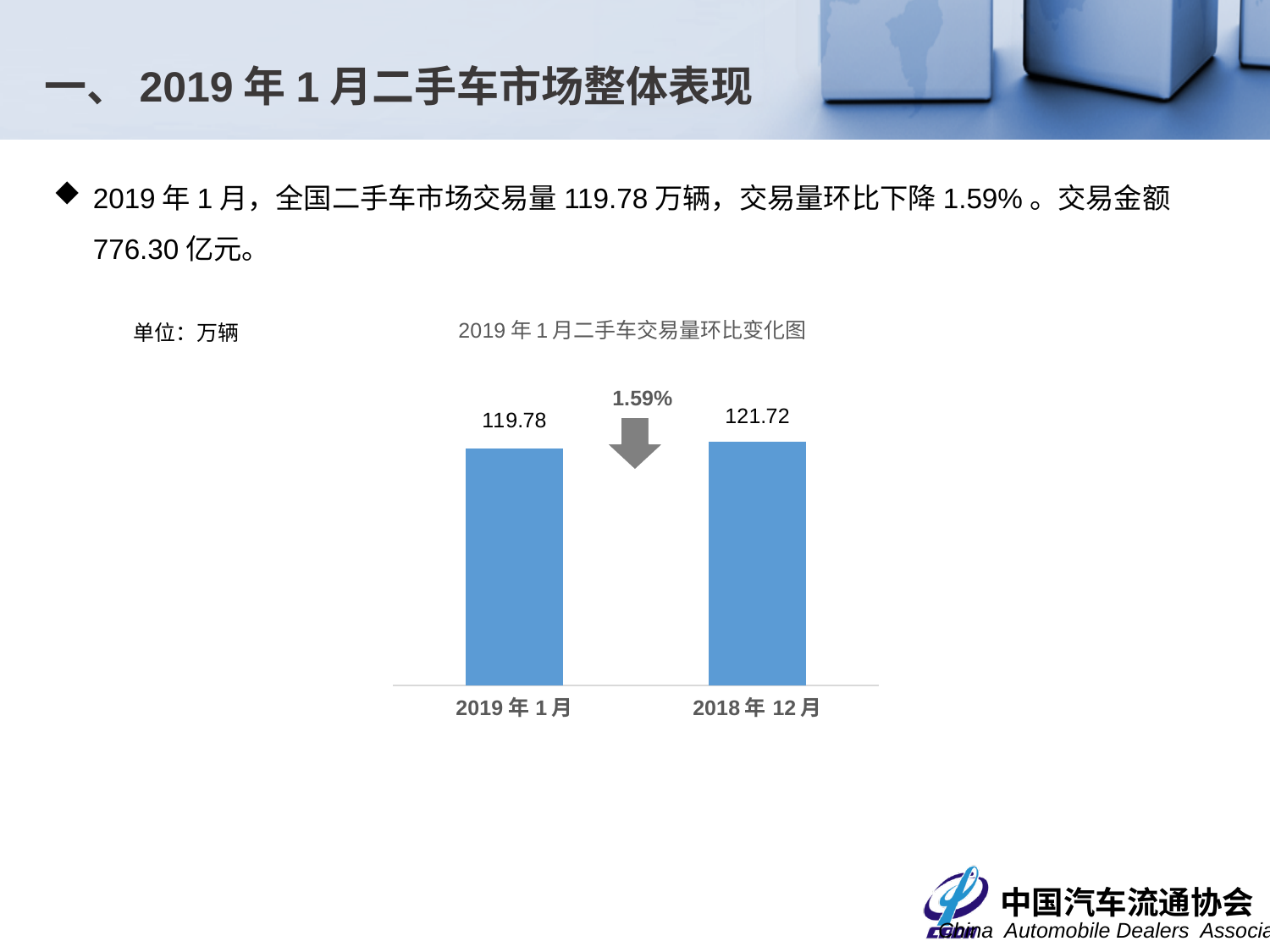

一、2019年1月二手车市场整体表现
2019年1月，全国二手车市场交易量119.78万辆，交易量环比下降1.59%。交易金额776.30亿元。
单位：万辆

### Chart: 2019年1月二手车交易量环比变化图

| Category |  |
|---|---|
| 43466 | 119.7829 |
| 43435 | 121.7234 |
1.59%